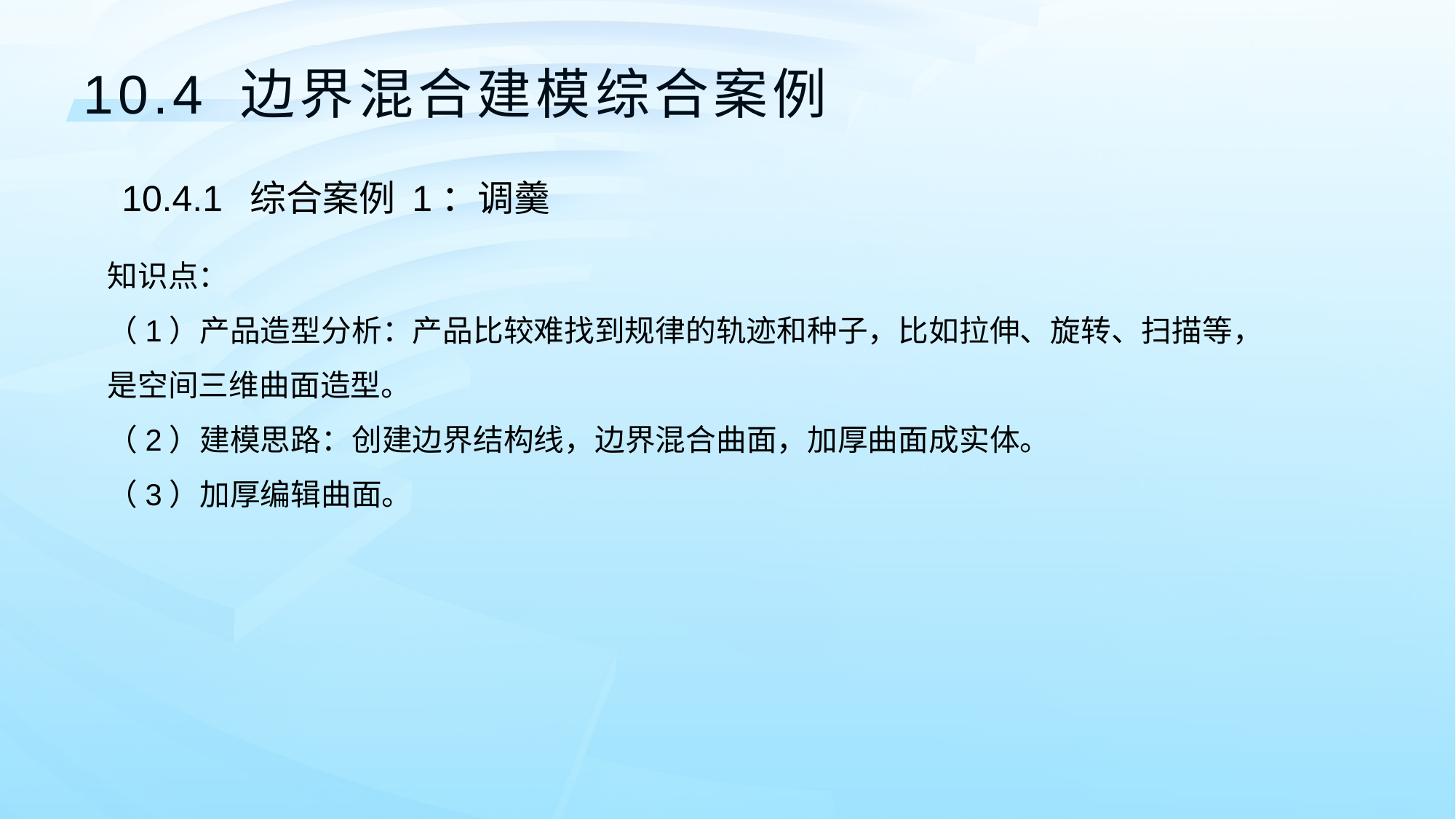

10.4 边界混合建模综合案例
10.4.1	 综合案例 1：调羹
知识点：
（1）产品造型分析：产品比较难找到规律的轨迹和种子，比如拉伸、旋转、扫描等，是空间三维曲面造型。
（2）建模思路：创建边界结构线，边界混合曲面，加厚曲面成实体。
（3）加厚编辑曲面。